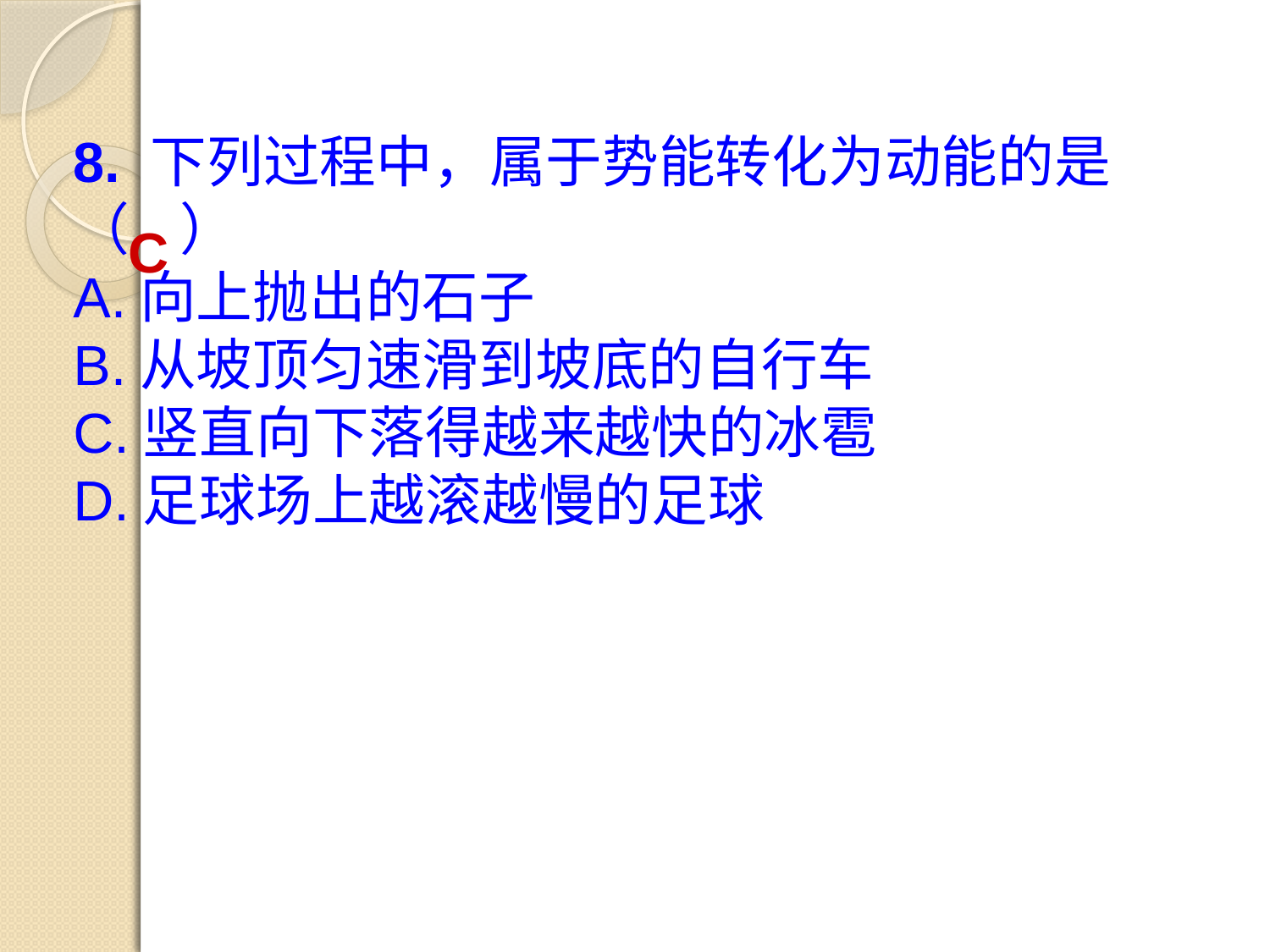

8. 下列过程中，属于势能转化为动能的是（    ）
A.向上抛出的石子
B.从坡顶匀速滑到坡底的自行车
C.竖直向下落得越来越快的冰雹
D.足球场上越滚越慢的足球

C